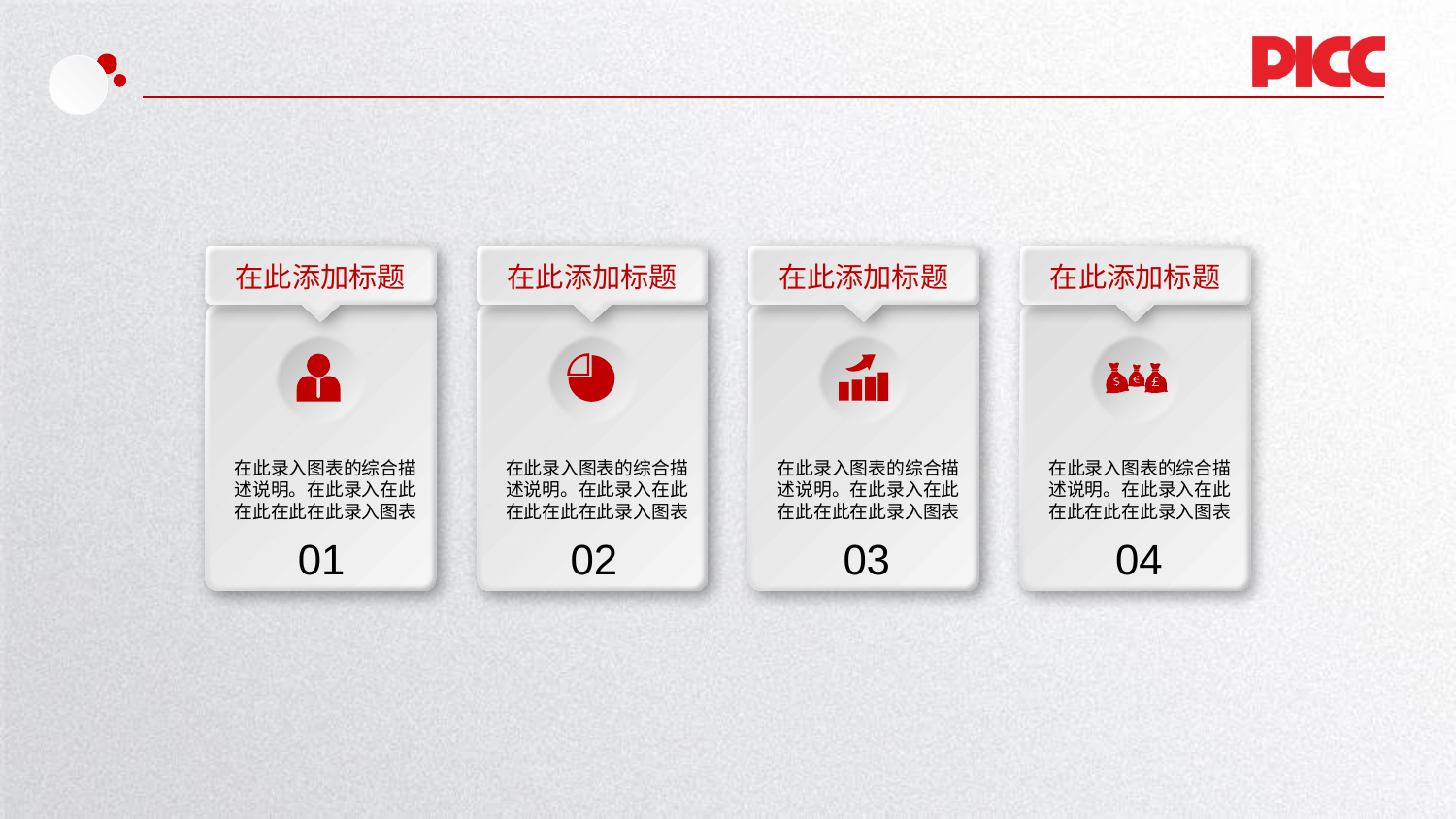

在此添加标题

在此录入图表的综合描述说明。在此录入在此在此在此在此录入图表

在此添加标题

在此录入图表的综合描述说明。在此录入在此在此在此在此录入图表

在此添加标题

在此录入图表的综合描述说明。在此录入在此在此在此在此录入图表

在此添加标题

在此录入图表的综合描述说明。在此录入在此在此在此在此录入图表

01
02
03
04